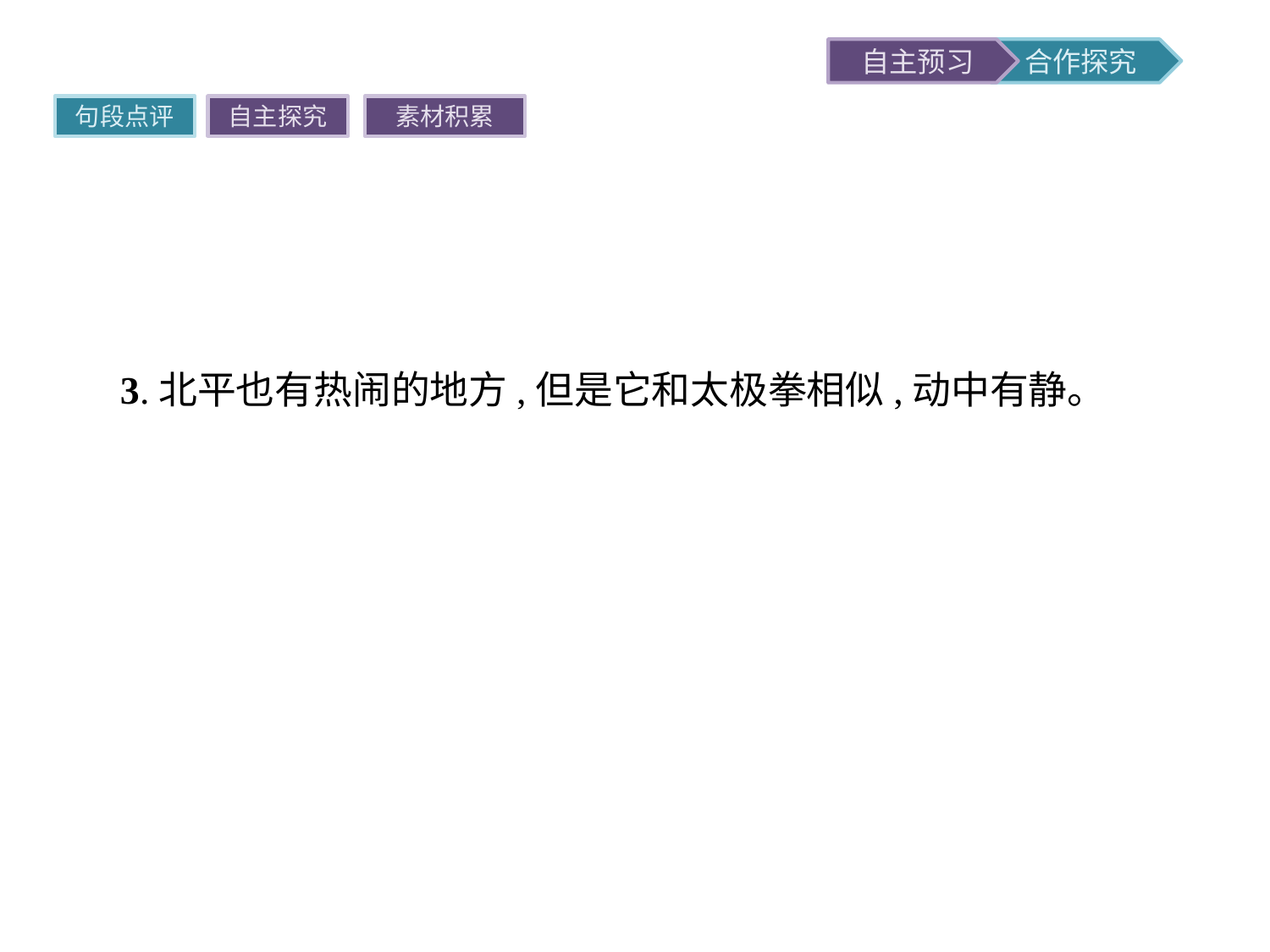

句段点评
自主探究
素材积累
3.北平也有热闹的地方,但是它和太极拳相似,动中有静。
点评作者以“太极拳”作比,形象而又简洁地说明了北平安静中的热闹。太极拳是套拳法,明显有动,但从其姿势、步法来看,又那么安闲、自在,实在是安静得很,这一特征与北平“静”中的“闹”,确实非常相似。